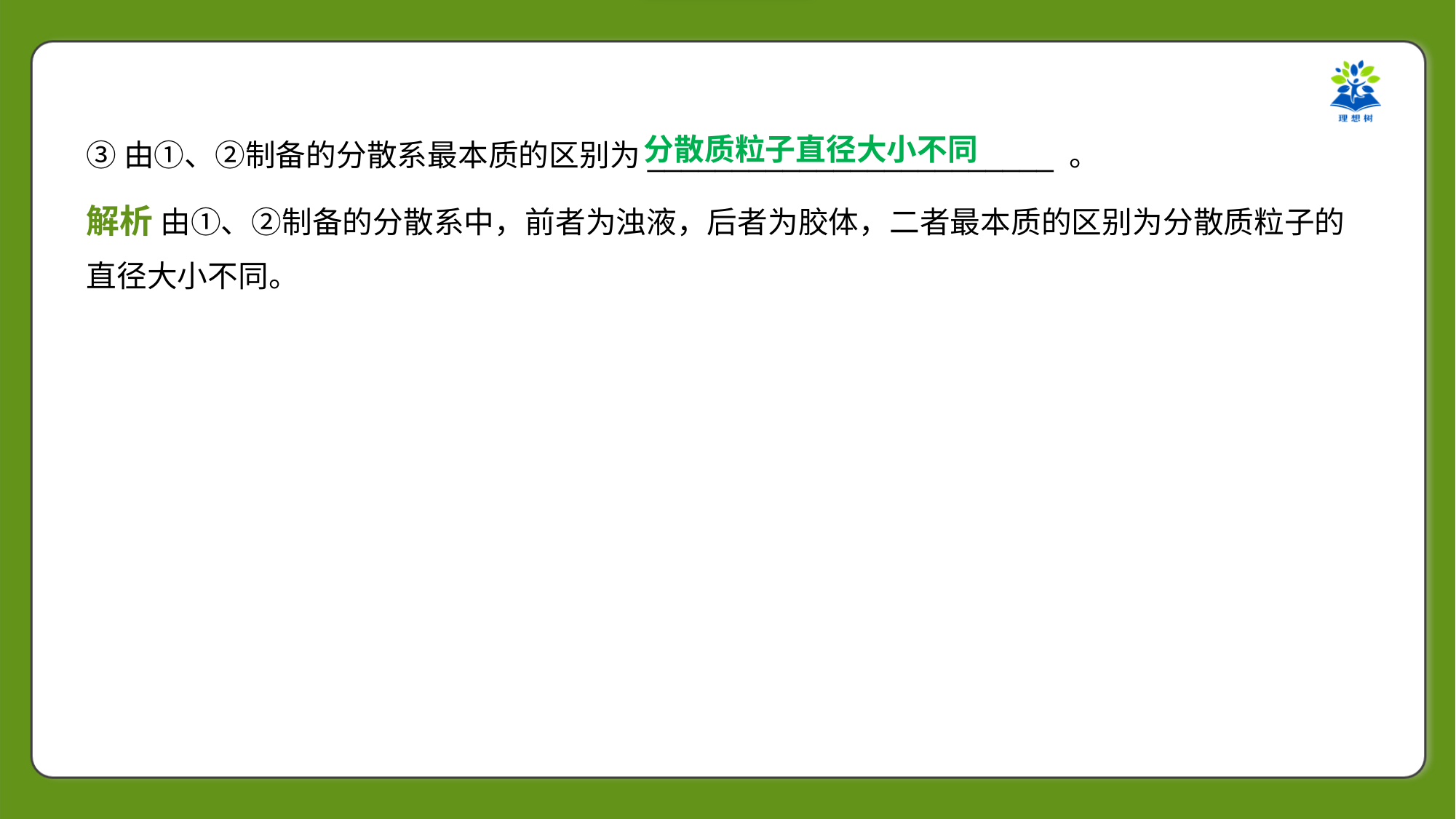

分散质粒子直径大小不同
③由①、②制备的分散系最本质的区别为________________________ 。
解析 由①、②制备的分散系中，前者为浊液，后者为胶体，二者最本质的区别为分散质粒子的
直径大小不同。